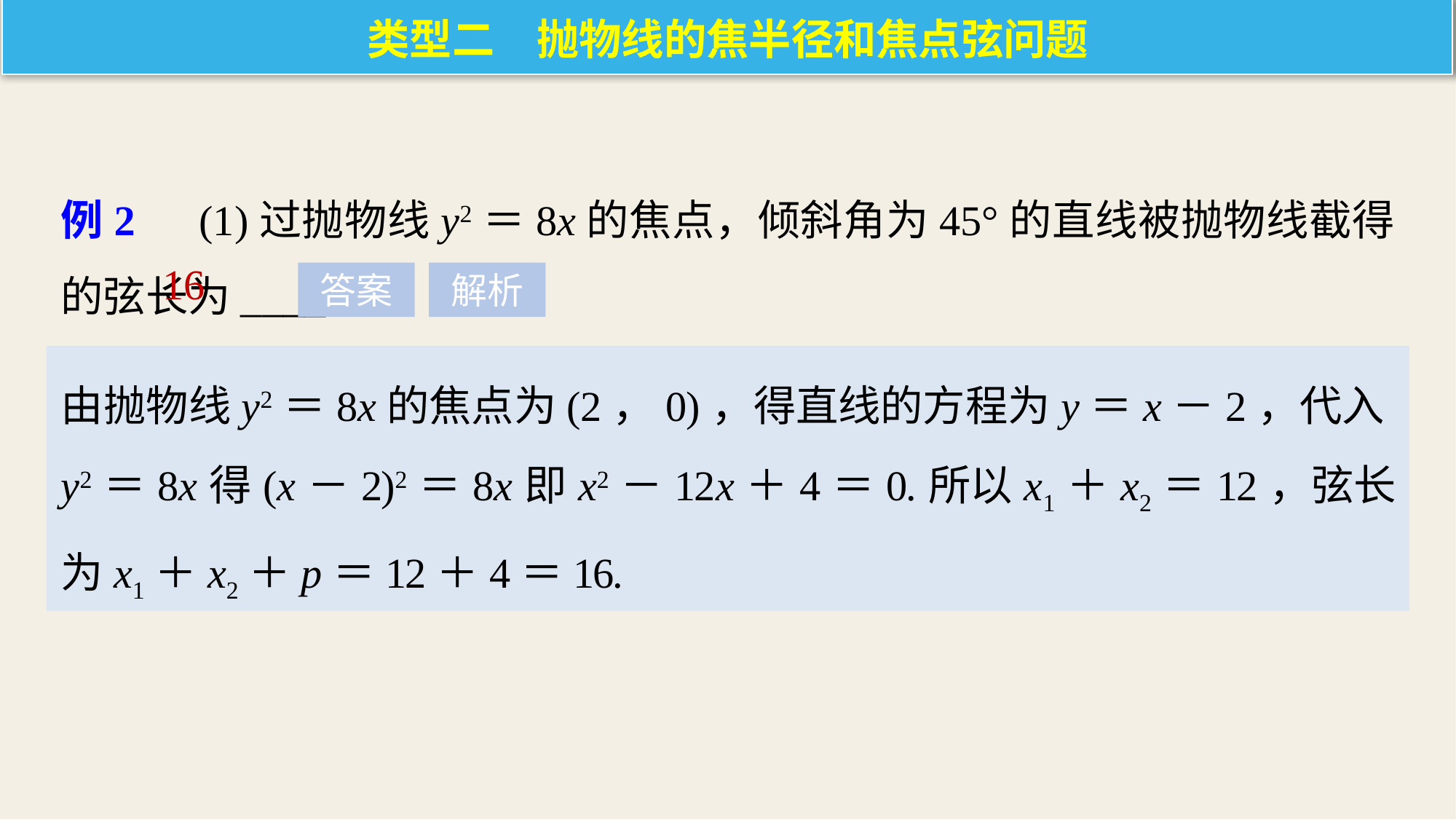

类型二　抛物线的焦半径和焦点弦问题
例2　(1)过抛物线y2＝8x的焦点，倾斜角为45°的直线被抛物线截得的弦长为____.
16
答案
解析
由抛物线y2＝8x的焦点为(2，0)，得直线的方程为y＝x－2，代入y2＝8x得(x－2)2＝8x即x2－12x＋4＝0.所以x1＋x2＝12，弦长为x1＋x2＋p＝12＋4＝16.